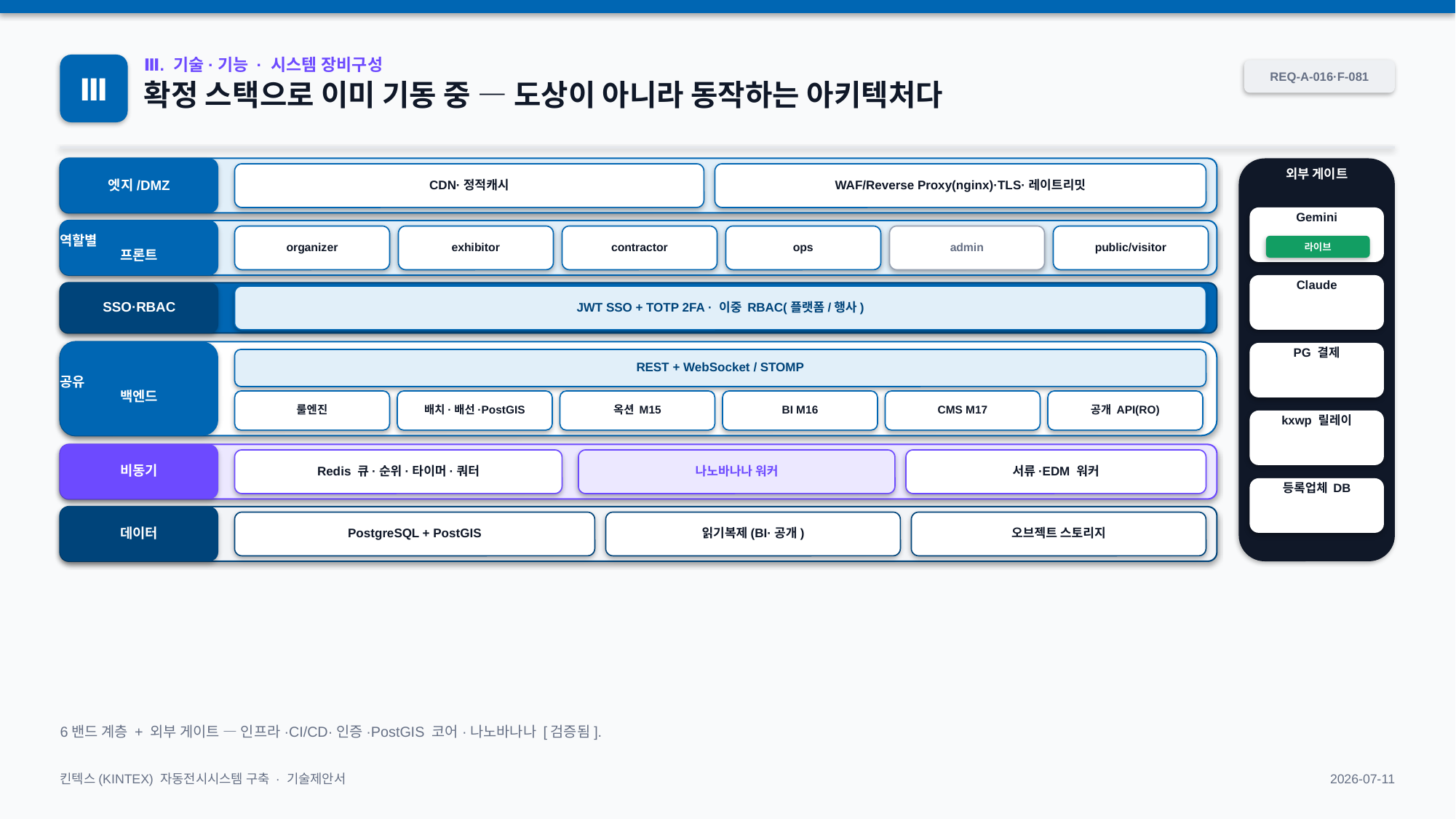

Ⅲ
Ⅲ. 기술·기능 · 시스템 장비구성

REQ-A-016·F-081
확정 스택으로 이미 기동 중 — 도상이 아니라 동작하는 아키텍처다

엣지/DMZ

CDN·정적캐시

WAF/Reverse Proxy(nginx)·TLS·레이트리밋
외부 게이트

Gemini

역할별
프론트

organizer

exhibitor

contractor

ops

admin

public/visitor

라이브

Claude

SSO·RBAC

JWT SSO + TOTP 2FA · 이중 RBAC(플랫폼/행사)

공유
백엔드

PG 결제

REST + WebSocket / STOMP

룰엔진

배치·배선·PostGIS

옥션 M15

BI M16

CMS M17

공개 API(RO)

kxwp 릴레이

비동기

Redis 큐·순위·타이머·쿼터

나노바나나 워커

서류·EDM 워커

등록업체 DB

데이터

PostgreSQL + PostGIS

읽기복제(BI·공개)

오브젝트 스토리지
6밴드 계층 + 외부 게이트 — 인프라·CI/CD·인증·PostGIS 코어·나노바나나 [검증됨].
킨텍스(KINTEX) 자동전시시스템 구축 · 기술제안서
2026-07-11